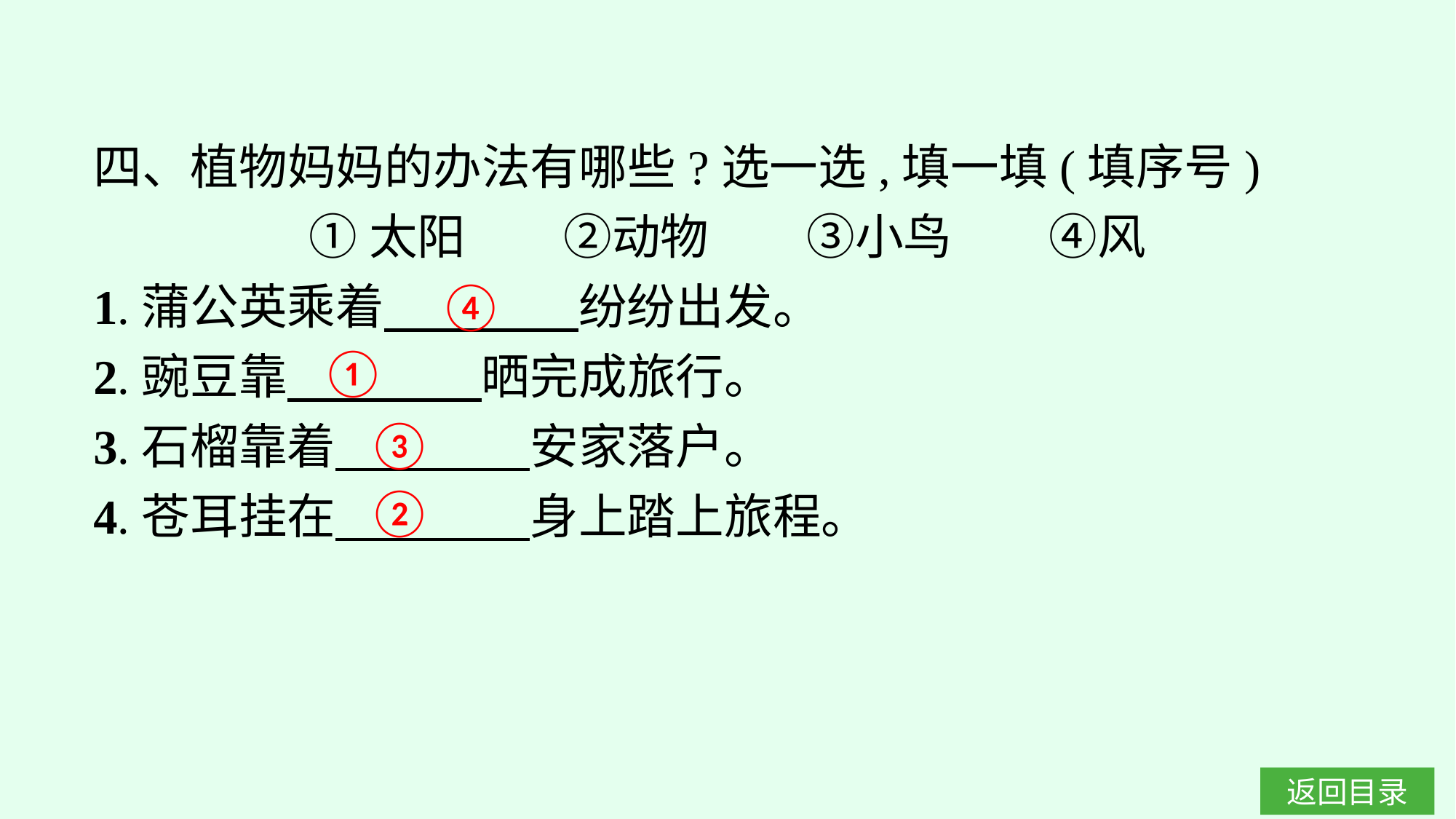

四、植物妈妈的办法有哪些?选一选,填一填(填序号)
①太阳　　②动物　　③小鸟　　④风
1.蒲公英乘着　　　　纷纷出发。
2.豌豆靠　　　　晒完成旅行。
3.石榴靠着　　　　安家落户。
4.苍耳挂在　　　　身上踏上旅程。
④
①
③
②